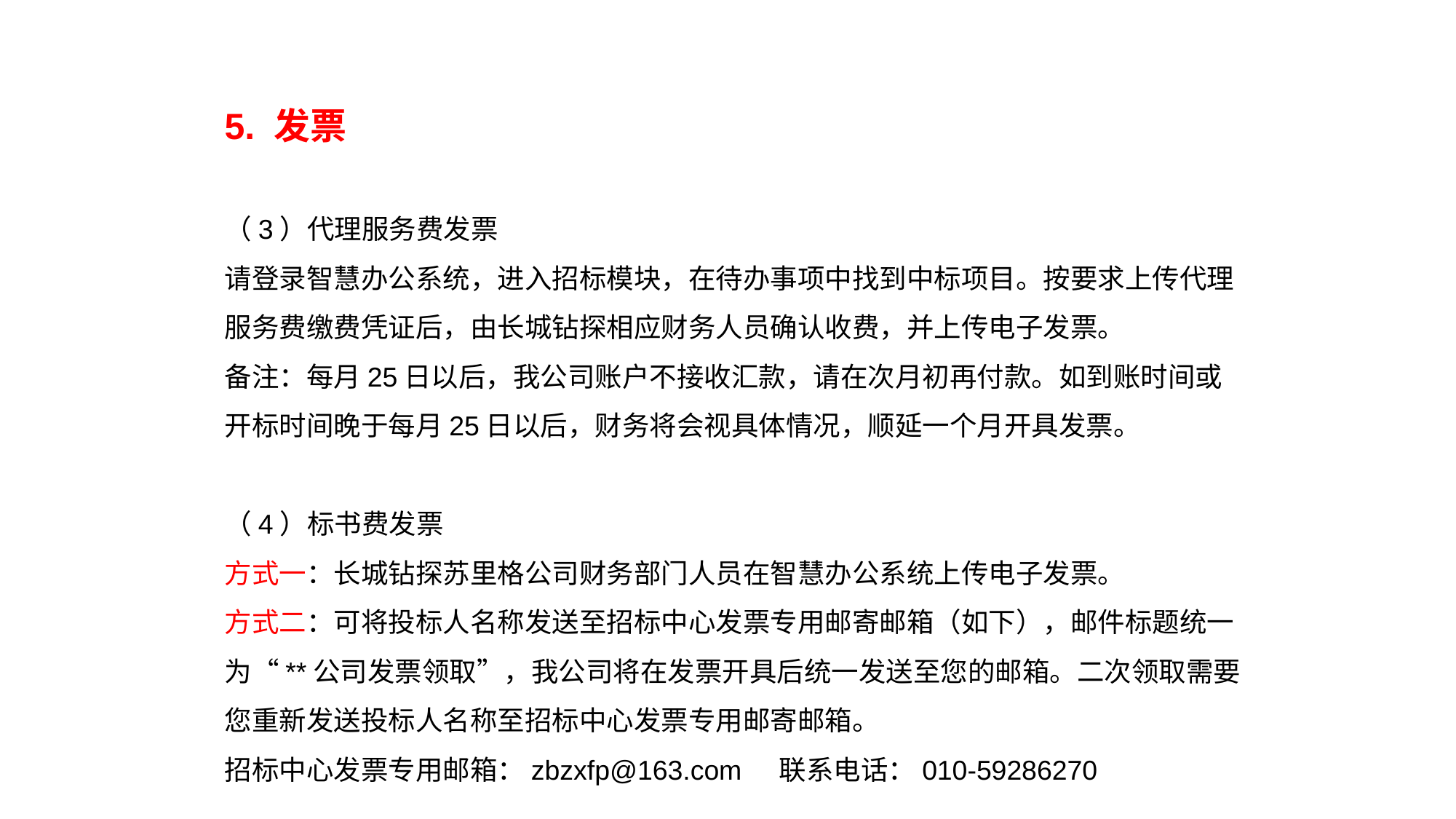

5. 发票

（3）代理服务费发票
请登录智慧办公系统，进入招标模块，在待办事项中找到中标项目。按要求上传代理服务费缴费凭证后，由长城钻探相应财务人员确认收费，并上传电子发票。
备注：每月25日以后，我公司账户不接收汇款，请在次月初再付款。如到账时间或开标时间晚于每月25日以后，财务将会视具体情况，顺延一个月开具发票。

（4）标书费发票
方式一：长城钻探苏里格公司财务部门人员在智慧办公系统上传电子发票。
方式二：可将投标人名称发送至招标中心发票专用邮寄邮箱（如下），邮件标题统一为“**公司发票领取”，我公司将在发票开具后统一发送至您的邮箱。二次领取需要您重新发送投标人名称至招标中心发票专用邮寄邮箱。
招标中心发票专用邮箱：zbzxfp@163.com    联系电话：010-59286270